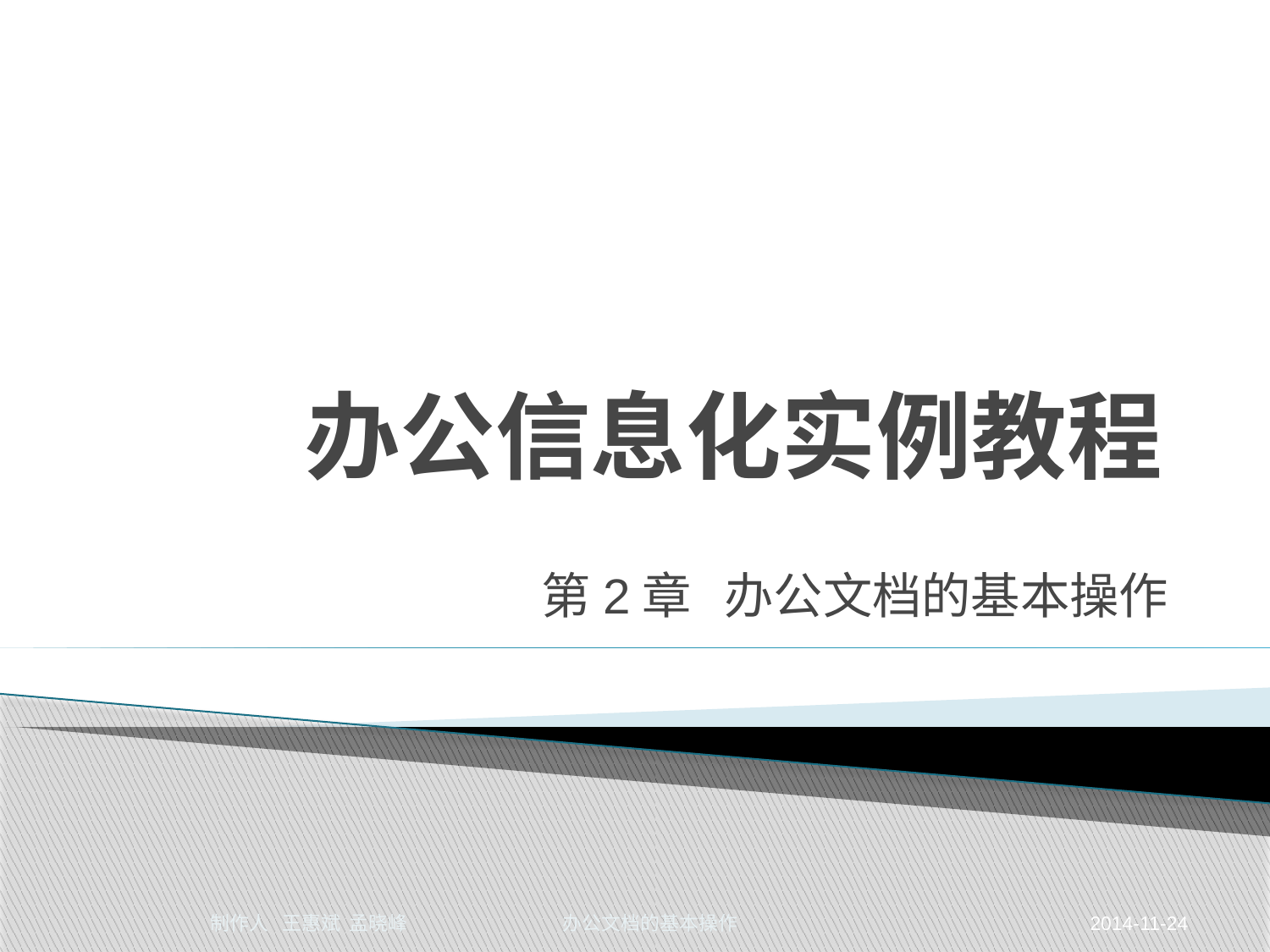

# 办公信息化实例教程
第2章   办公文档的基本操作
制作人   王惠斌  孟晓峰                                   办公文档的基本操作
2014-11-24